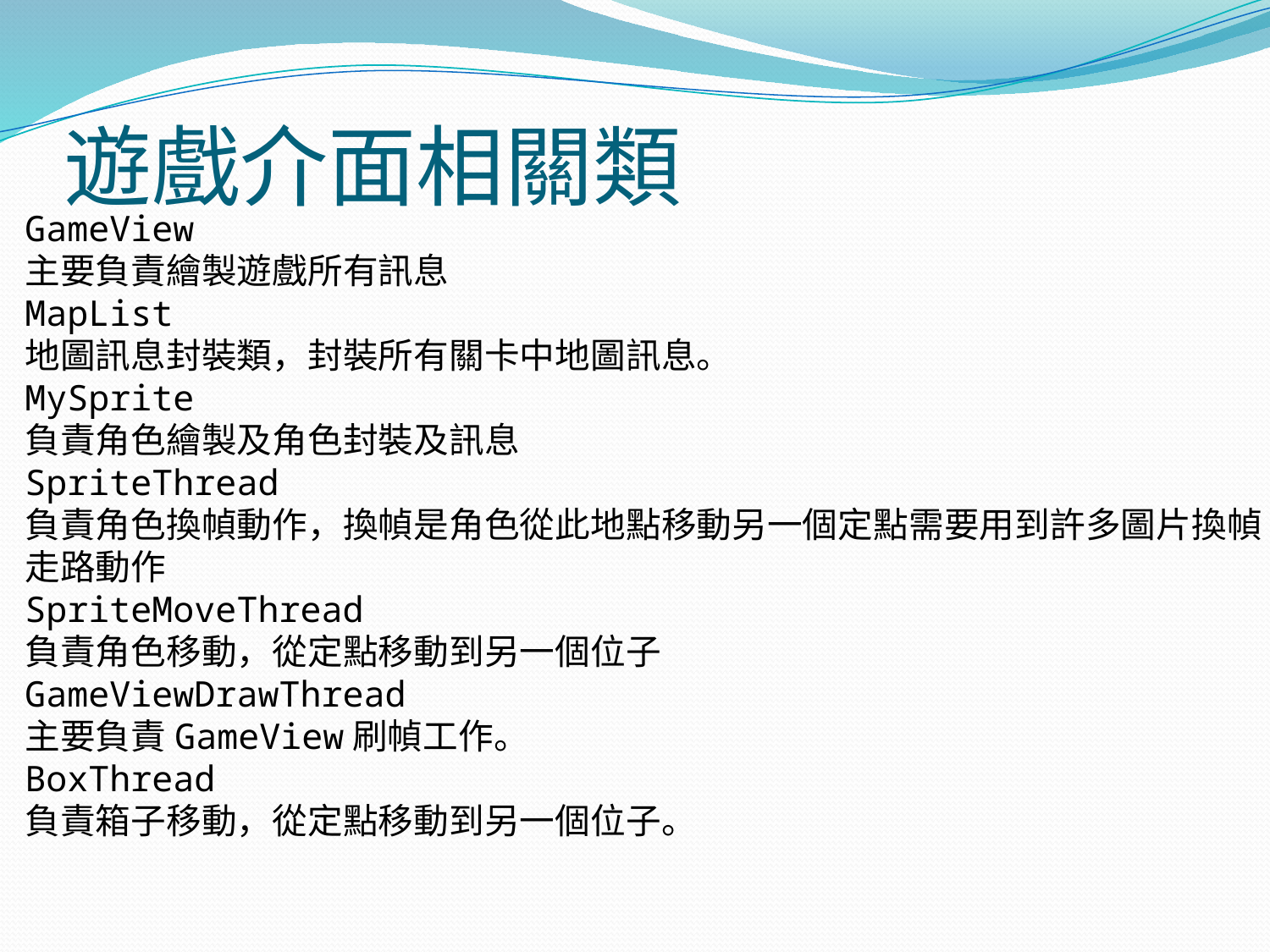

# 遊戲介面相關類
GameView
主要負責繪製遊戲所有訊息
MapList
地圖訊息封裝類，封裝所有關卡中地圖訊息。
MySprite
負責角色繪製及角色封裝及訊息
SpriteThread
負責角色換幀動作，換幀是角色從此地點移動另一個定點需要用到許多圖片換幀走路動作
SpriteMoveThread
負責角色移動，從定點移動到另一個位子
GameViewDrawThread
主要負責GameView刷幀工作。
BoxThread
負責箱子移動，從定點移動到另一個位子。